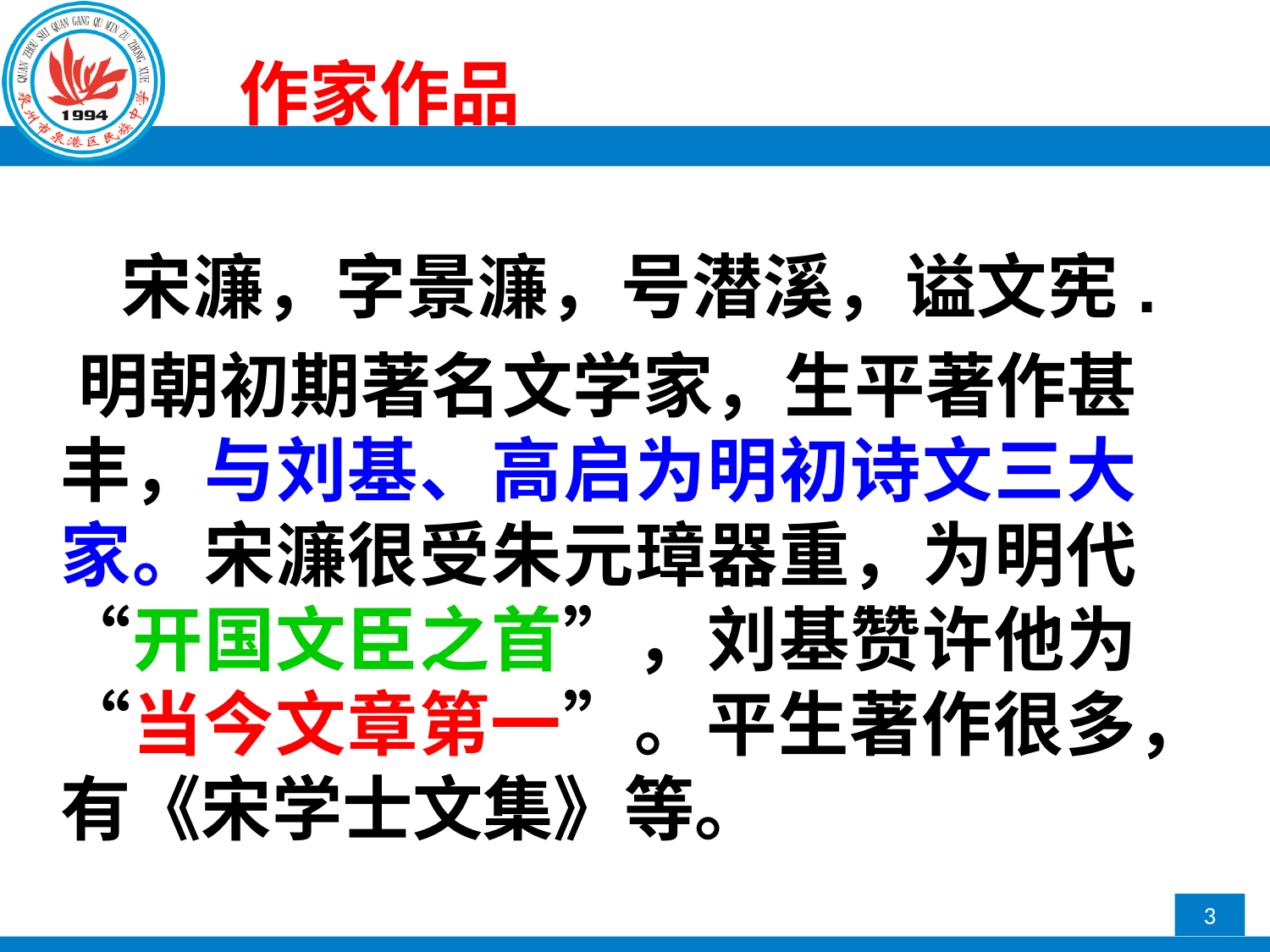

作家作品
        宋濂，字景濂，号潜溪，谥文宪.
   明朝初期著名文学家，生平著作甚丰，与刘基、高启为明初诗文三大家。宋濂很受朱元璋器重，为明代“开国文臣之首”，刘基赞许他为“当今文章第一”。平生著作很多，有《宋学士文集》等。